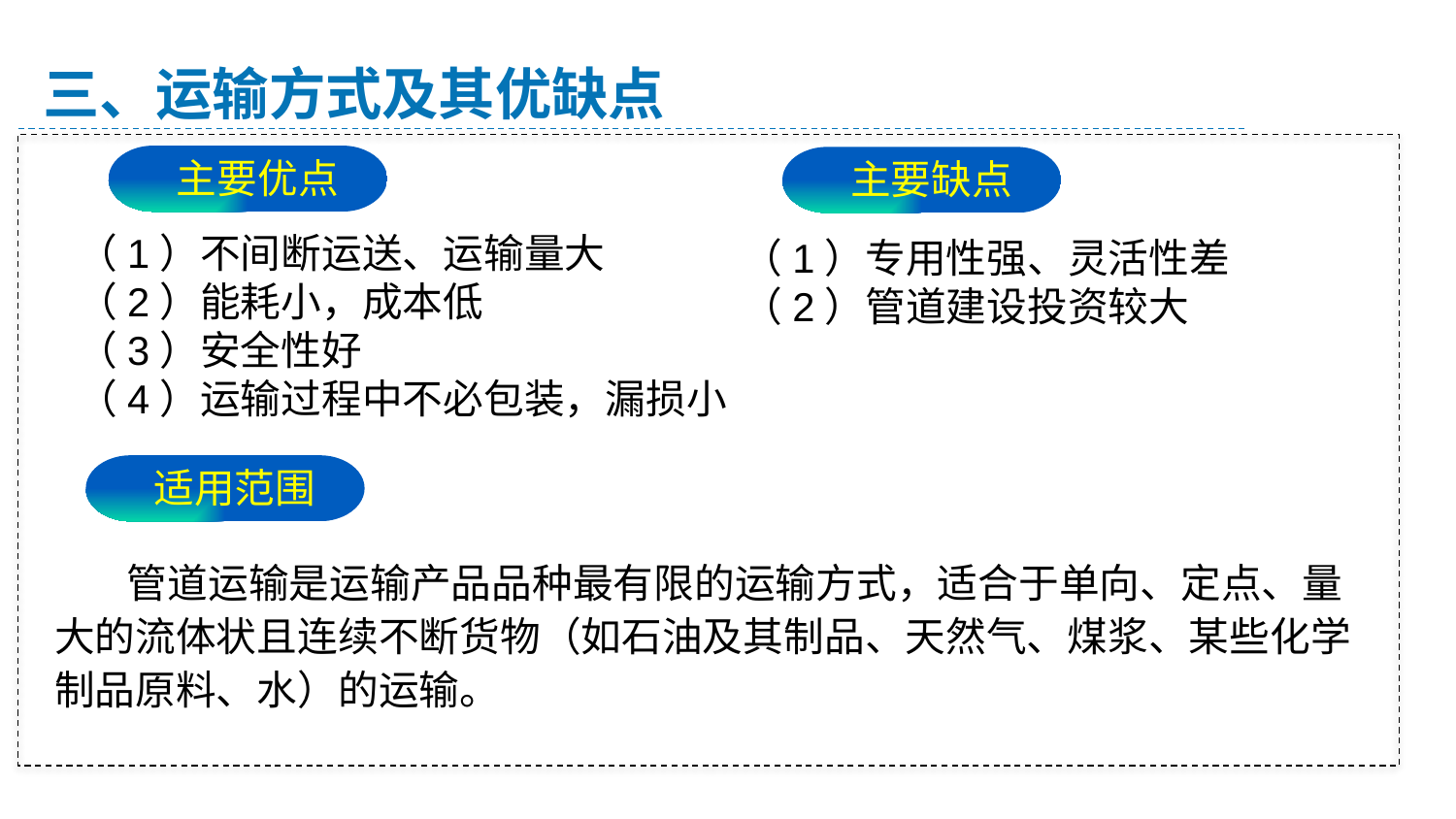

三、运输方式及其优缺点

主要优点

主要缺点
（1）不间断运送、运输量大
（2）能耗小，成本低
（3）安全性好
（4）运输过程中不必包装，漏损小
（1）专用性强、灵活性差
（2）管道建设投资较大

适用范围
       管道运输是运输产品品种最有限的运输方式，适合于单向、定点、量大的流体状且连续不断货物（如石油及其制品、天然气、煤浆、某些化学制品原料、水）的运输。